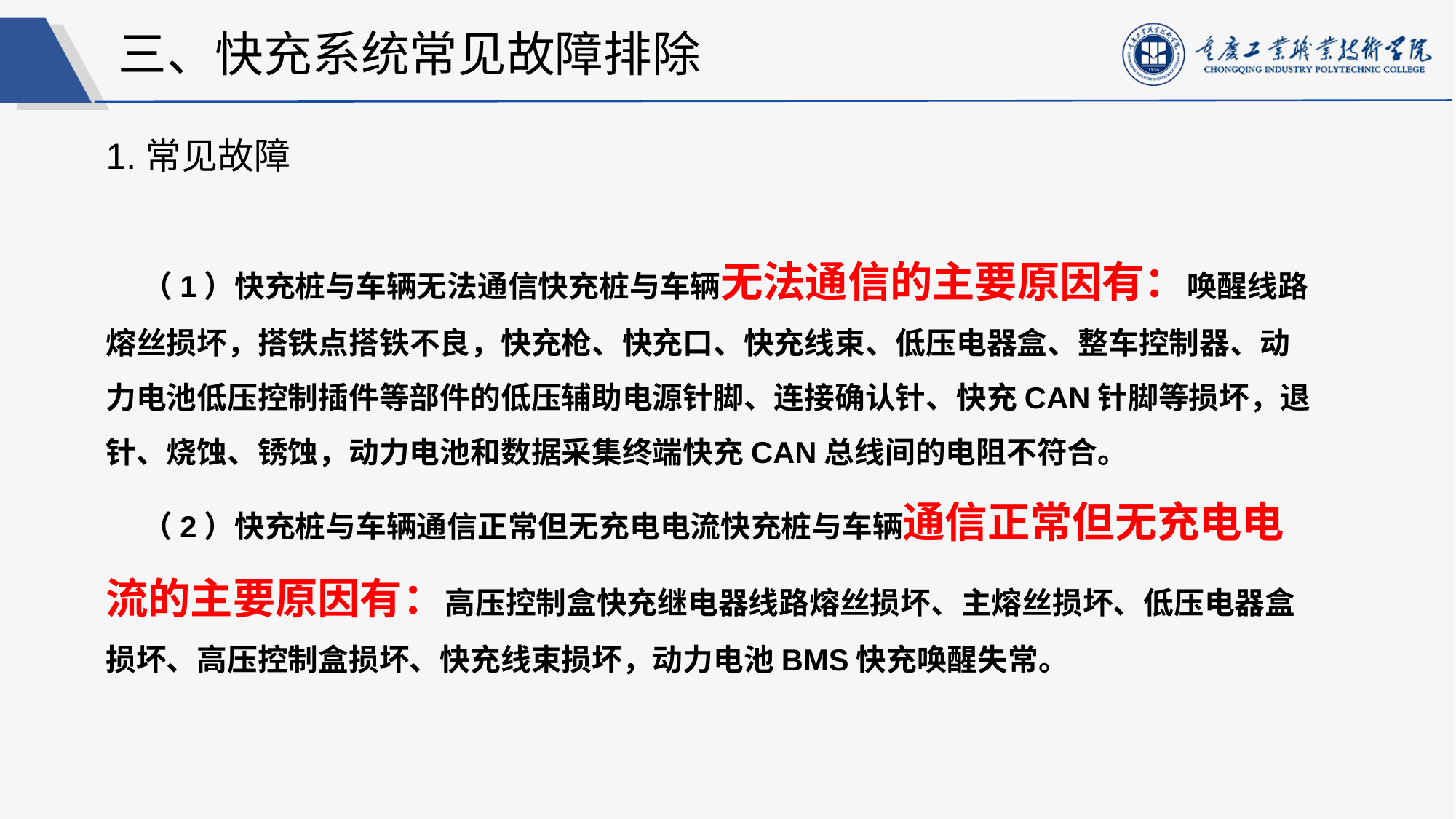

三、快充系统常见故障排除
1.常见故障
（1）快充桩与车辆无法通信快充桩与车辆无法通信的主要原因有：唤醒线路熔丝损坏，搭铁点搭铁不良，快充枪、快充口、快充线束、低压电器盒、整车控制器、动力电池低压控制插件等部件的低压辅助电源针脚、连接确认针、快充CAN针脚等损坏，退针、烧蚀、锈蚀，动力电池和数据采集终端快充CAN总线间的电阻不符合。
（2）快充桩与车辆通信正常但无充电电流快充桩与车辆通信正常但无充电电流的主要原因有：高压控制盒快充继电器线路熔丝损坏、主熔丝损坏、低压电器盒损坏、高压控制盒损坏、快充线束损坏，动力电池BMS快充唤醒失常。